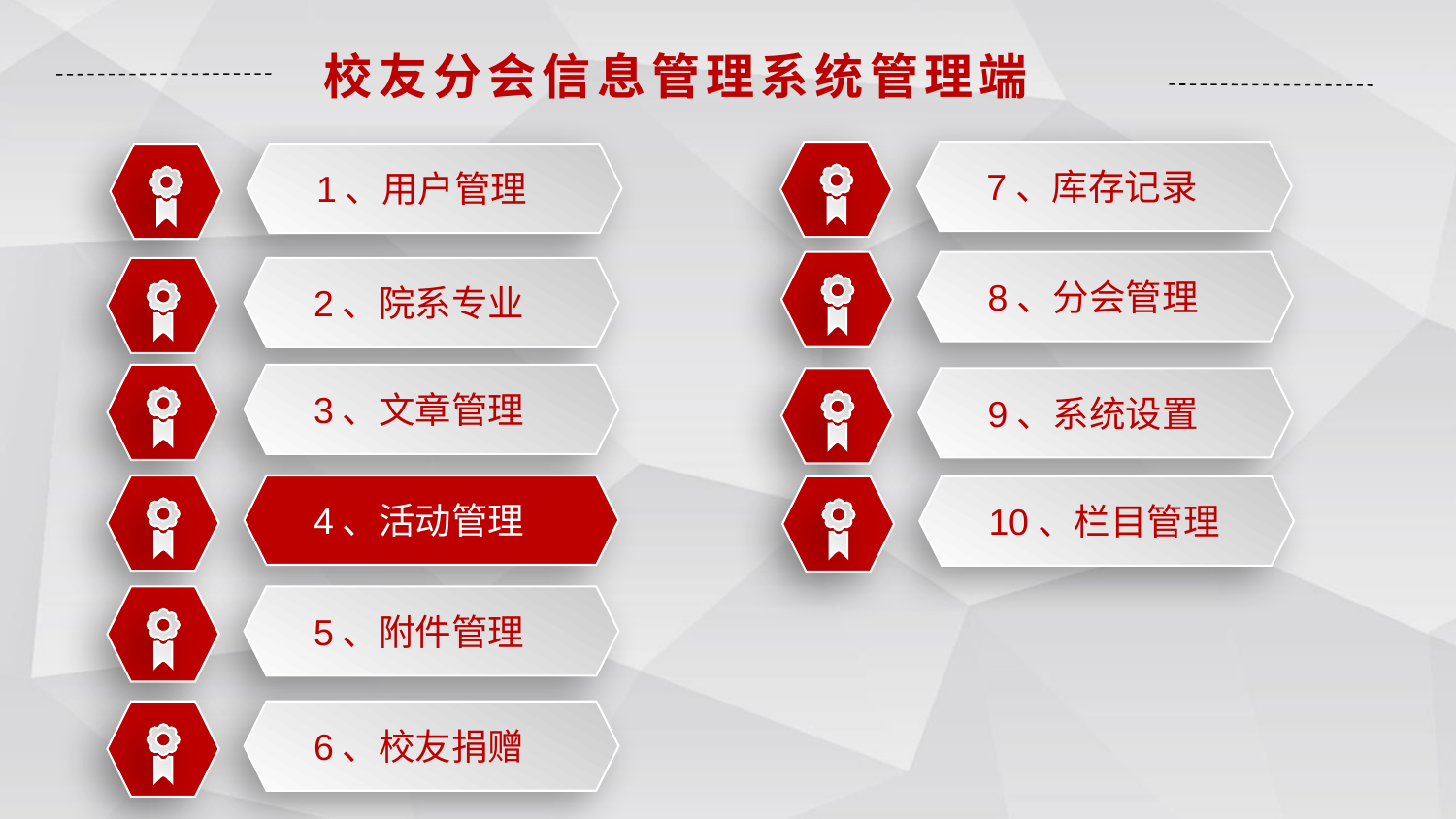

校友分会信息管理系统管理端

7、库存记录

1、用户管理

8、分会管理

2、院系专业

3、文章管理

9、系统设置

4、活动管理

10、栏目管理

5、附件管理

6、校友捐赠